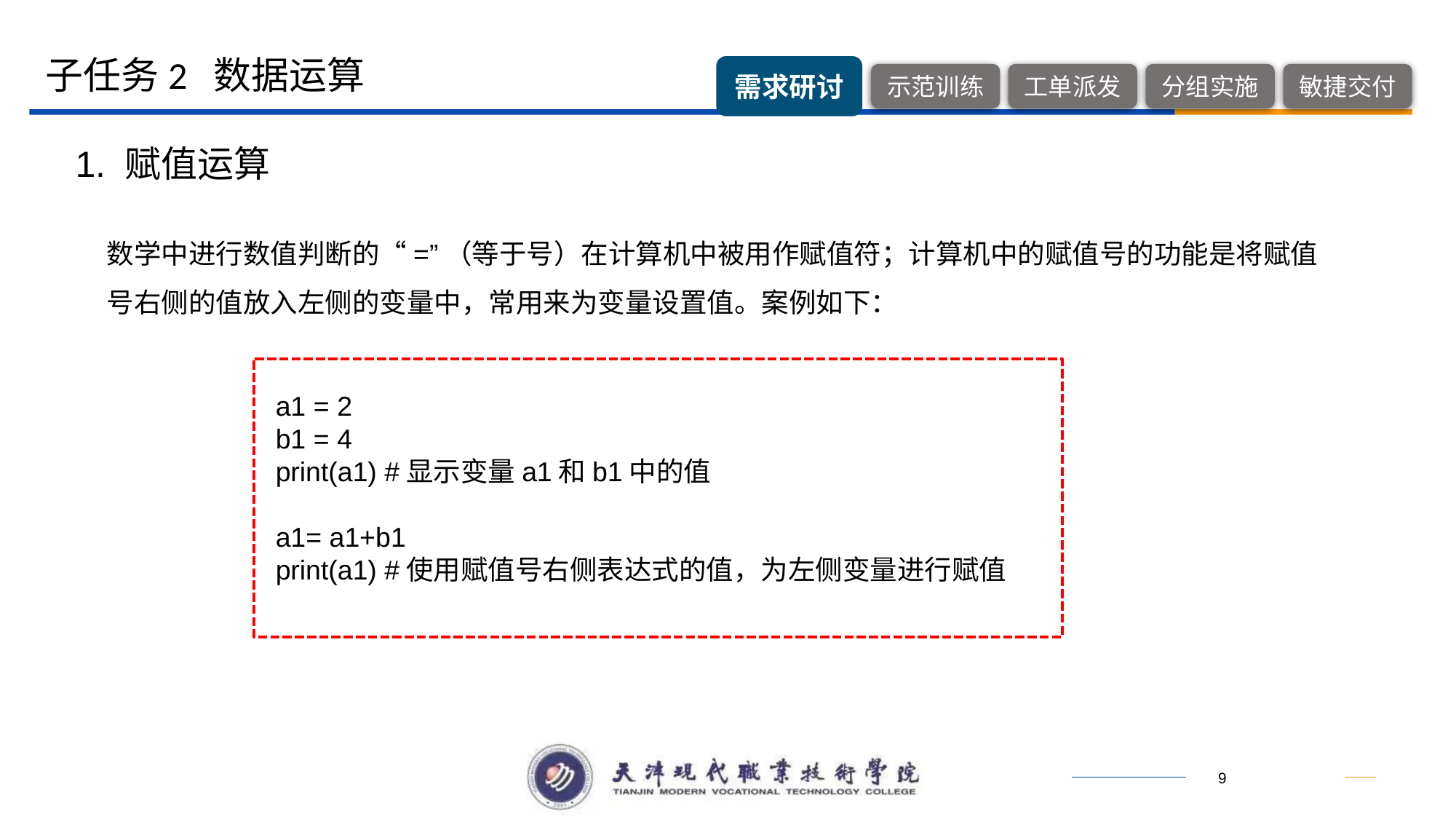

子任务2  数据运算

1. 赋值运算
数学中进行数值判断的“=”（等于号）在计算机中被用作赋值符；计算机中的赋值号的功能是将赋值号右侧的值放入左侧的变量中，常用来为变量设置值。案例如下：

a1 = 2
b1 = 4
print(a1) #显示变量a1和b1中的值

a1= a1+b1
print(a1) #使用赋值号右侧表达式的值，为左侧变量进行赋值